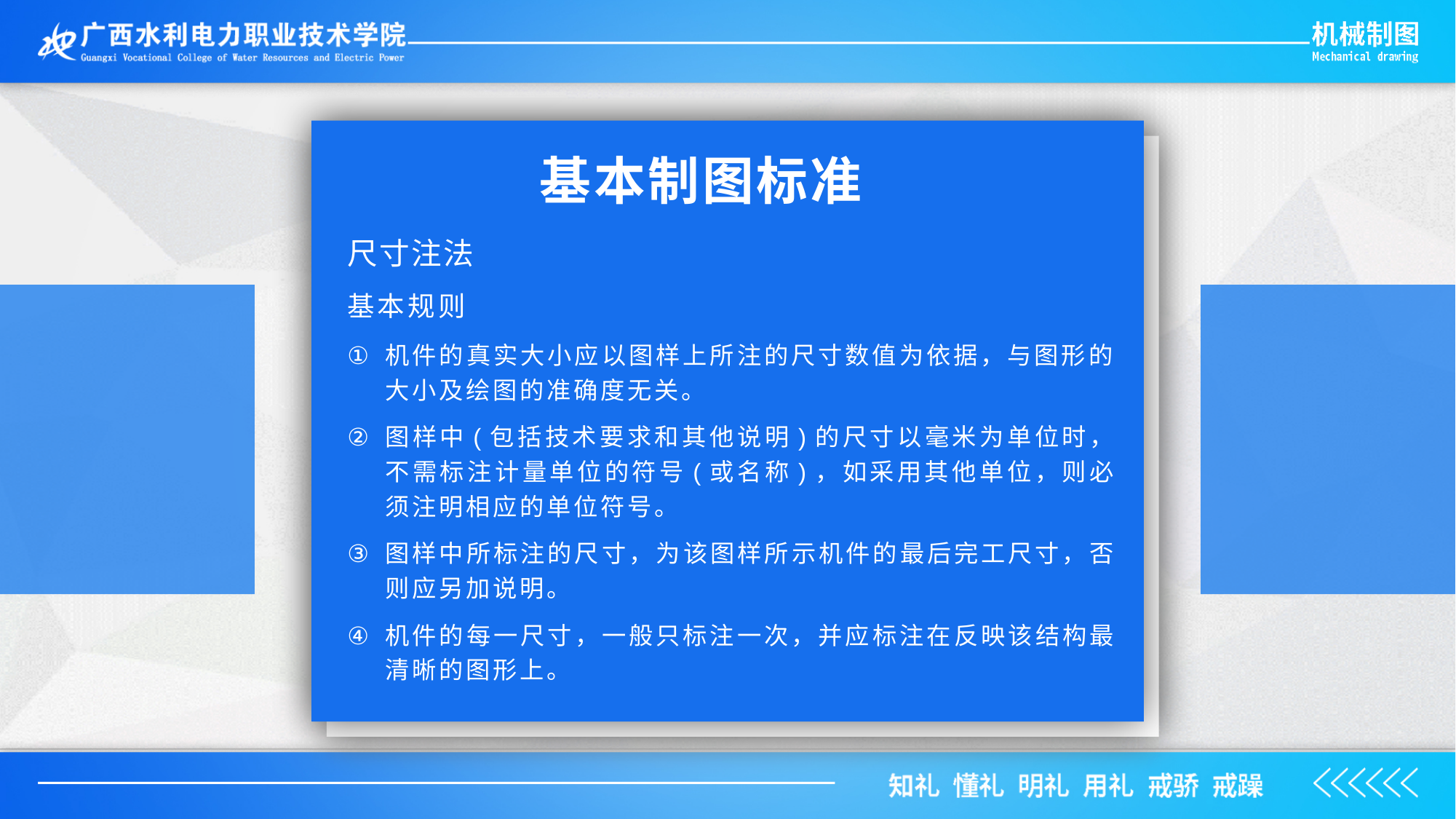

基本制图标准
尺寸注法
基本规则
机件的真实大小应以图样上所注的尺寸数值为依据，与图形的大小及绘图的准确度无关。
图样中(包括技术要求和其他说明)的尺寸以毫米为单位时，不需标注计量单位的符号(或名称)，如采用其他单位，则必须注明相应的单位符号。
图样中所标注的尺寸，为该图样所示机件的最后完工尺寸，否则应另加说明。
机件的每一尺寸，一般只标注一次，并应标注在反映该结构最清晰的图形上。